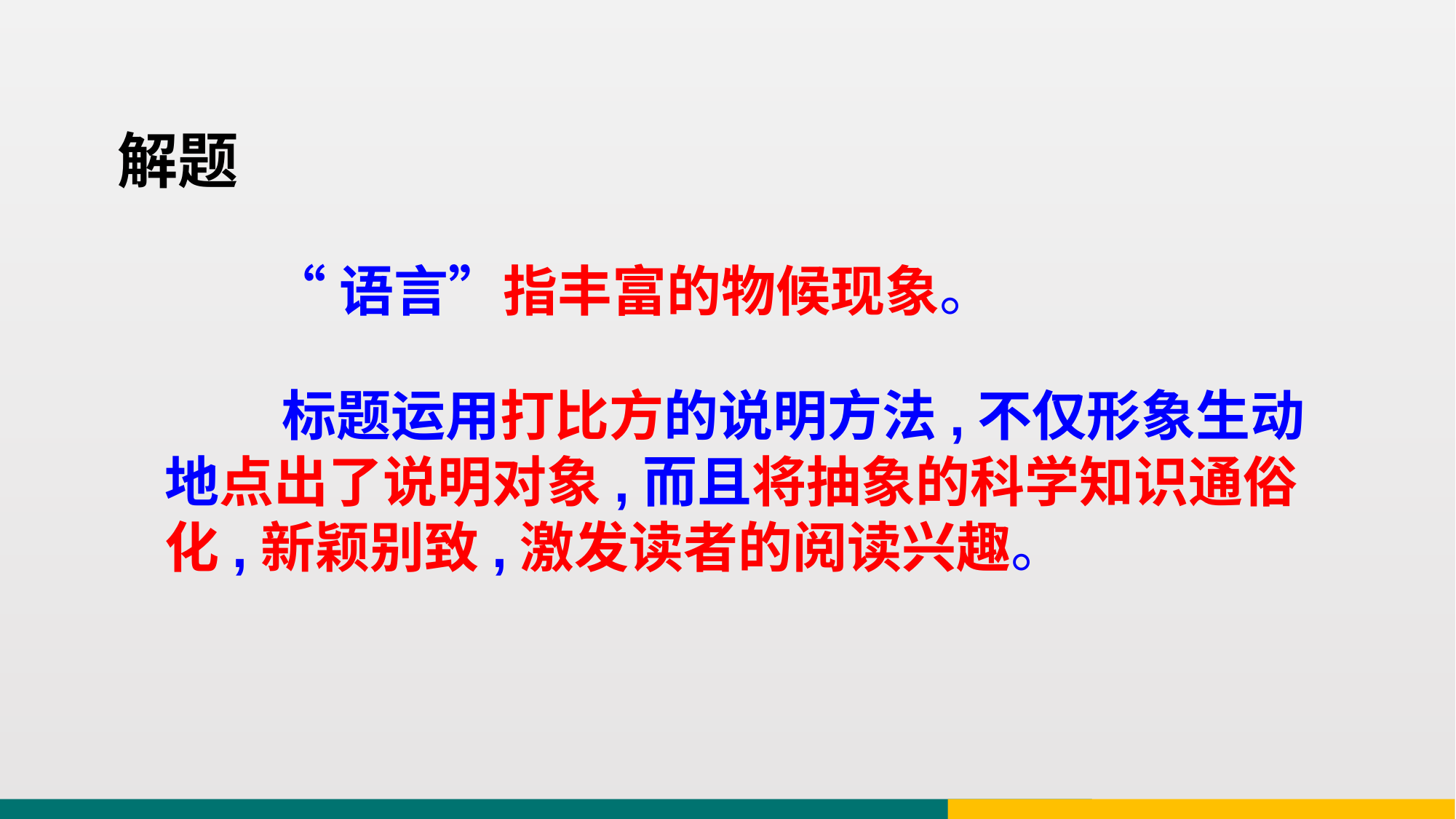

解题
“语言”指丰富的物候现象。
        标题运用打比方的说明方法,不仅形象生动地点出了说明对象,而且将抽象的科学知识通俗化,新颖别致,激发读者的阅读兴趣。